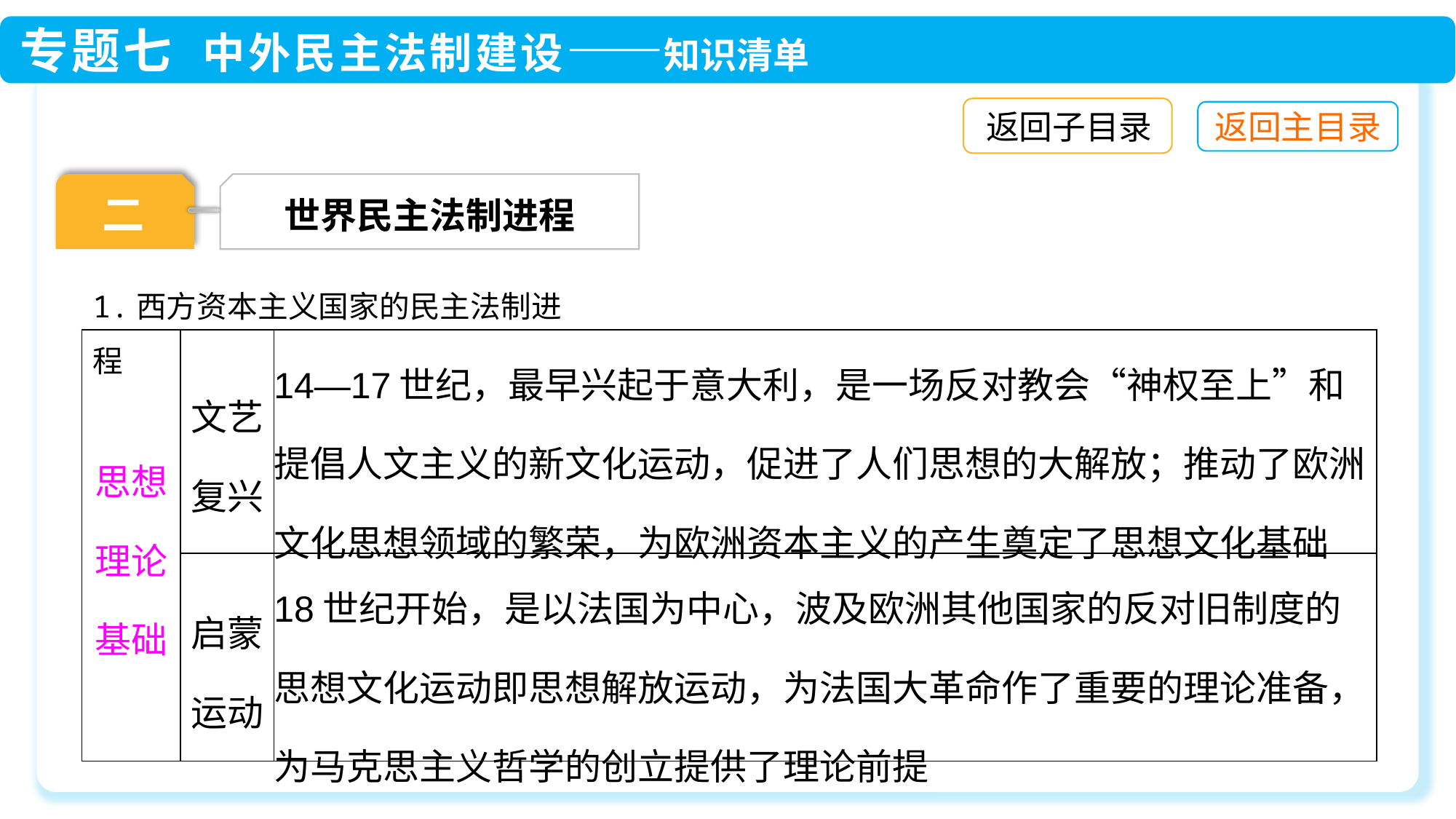

返回子目录
世界民主法制进程
二

1.西方资本主义国家的民主法制进程
| 思想理论基础 | 文艺复兴 | 14—17世纪，最早兴起于意大利，是一场反对教会“神权至上”和提倡人文主义的新文化运动，促进了人们思想的大解放；推动了欧洲文化思想领域的繁荣，为欧洲资本主义的产生奠定了思想文化基础 |
| --- | --- | --- |
|  | 启蒙运动 | 18世纪开始，是以法国为中心，波及欧洲其他国家的反对旧制度的思想文化运动即思想解放运动，为法国大革命作了重要的理论准备，为马克思主义哲学的创立提供了理论前提 |